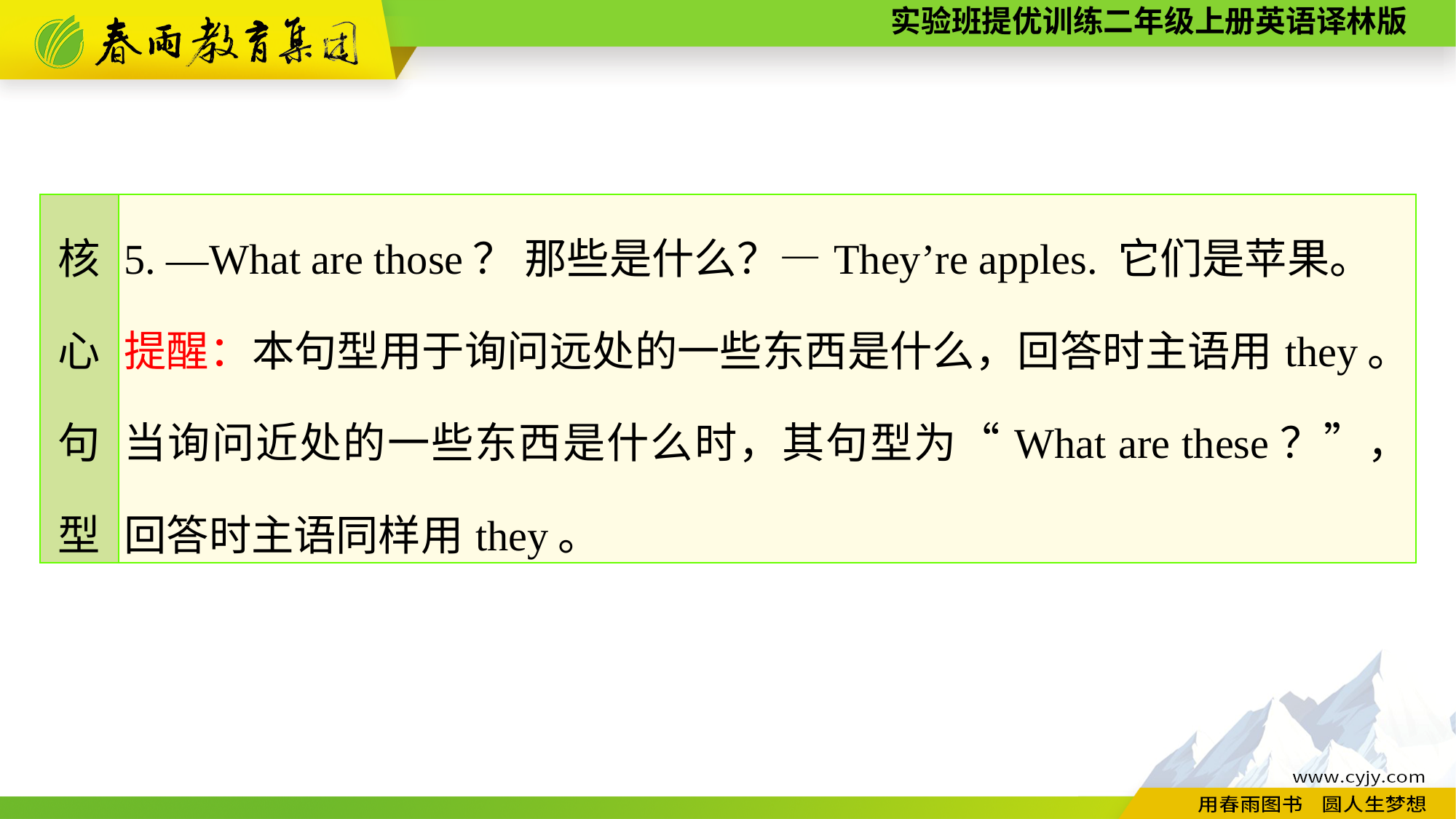

| 核 心 句 型 | 5. —What are those？ 那些是什么？—They’re apples. 它们是苹果。 提醒：本句型用于询问远处的一些东西是什么，回答时主语用they。当询问近处的一些东西是什么时，其句型为“What are these？”，回答时主语同样用they。 |
| --- | --- |